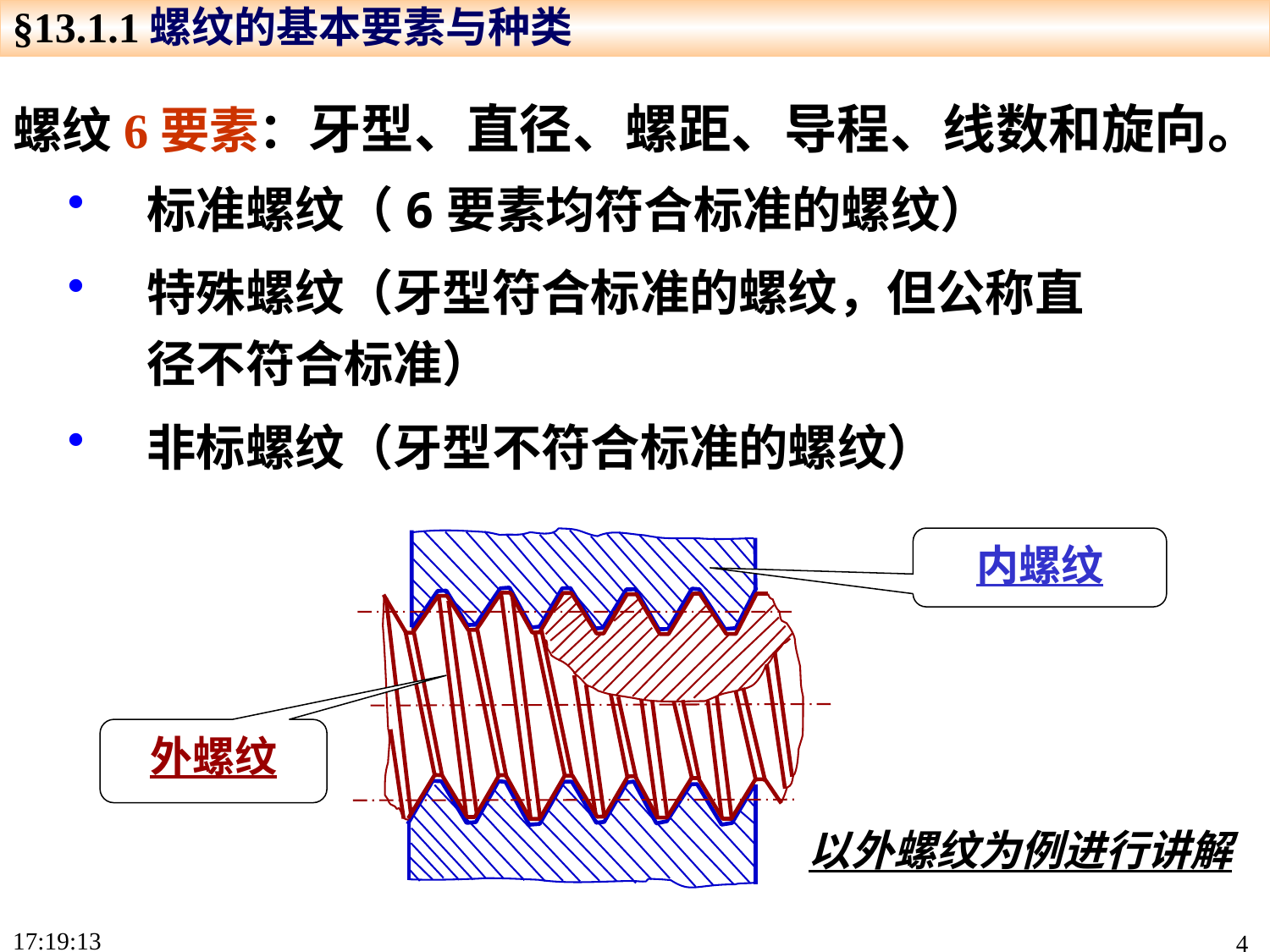

§13.1.1螺纹的基本要素与种类
螺纹6要素：牙型、直径、螺距、导程、线数和旋向。
标准螺纹（6要素均符合标准的螺纹）
特殊螺纹（牙型符合标准的螺纹，但公称直径不符合标准）
非标螺纹（牙型不符合标准的螺纹）

内螺纹

外螺纹

以外螺纹为例进行讲解
17:19:13
4